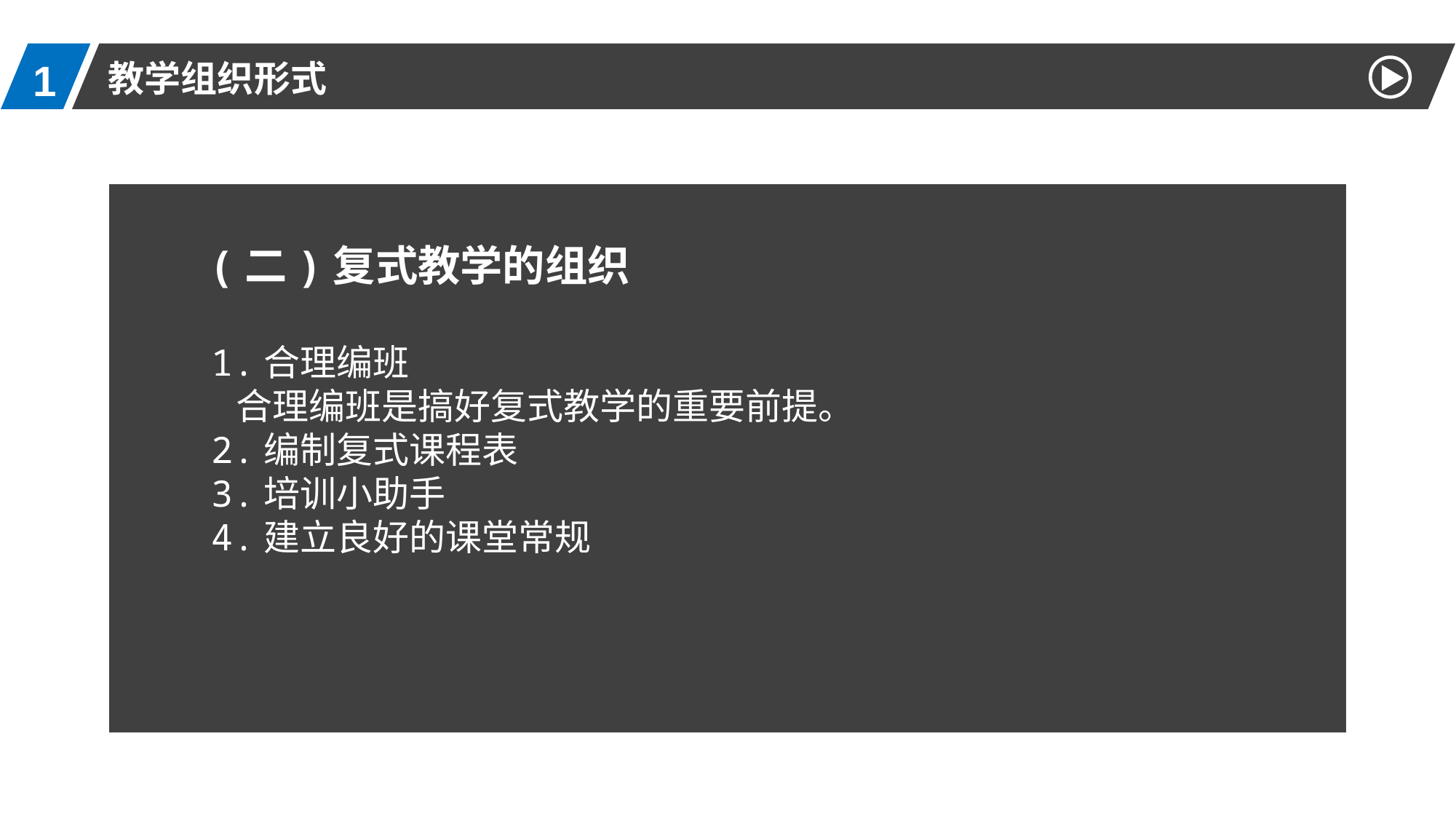

1
教学组织形式

(二)复式教学的组织
1.合理编班
  合理编班是搞好复式教学的重要前提。
2.编制复式课程表
3.培训小助手
4.建立良好的课堂常规